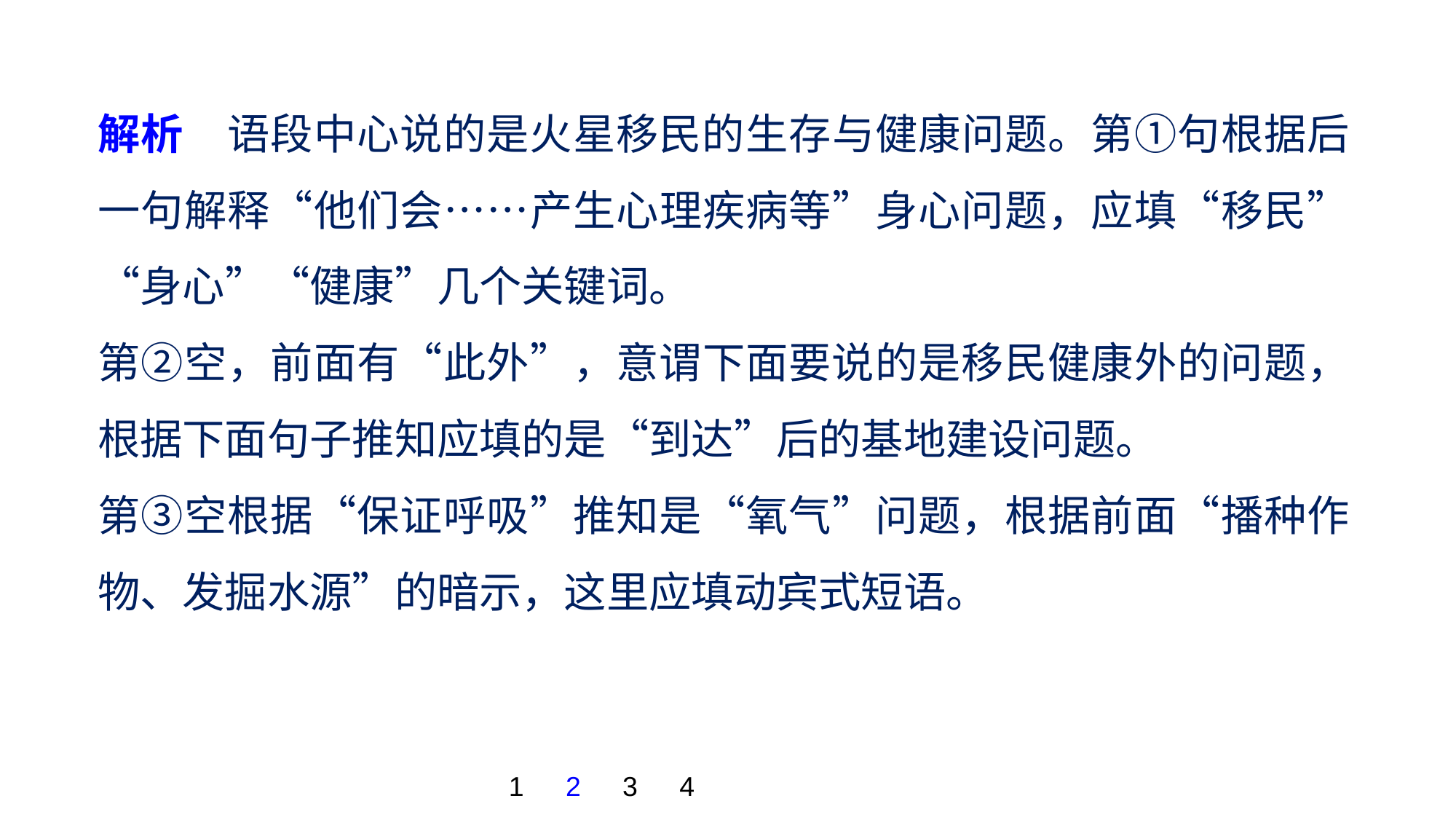

解析　语段中心说的是火星移民的生存与健康问题。第①句根据后一句解释“他们会……产生心理疾病等”身心问题，应填“移民”“身心”“健康”几个关键词。
第②空，前面有“此外”，意谓下面要说的是移民健康外的问题，根据下面句子推知应填的是“到达”后的基地建设问题。
第③空根据“保证呼吸”推知是“氧气”问题，根据前面“播种作物、发掘水源”的暗示，这里应填动宾式短语。
1
2
3
4